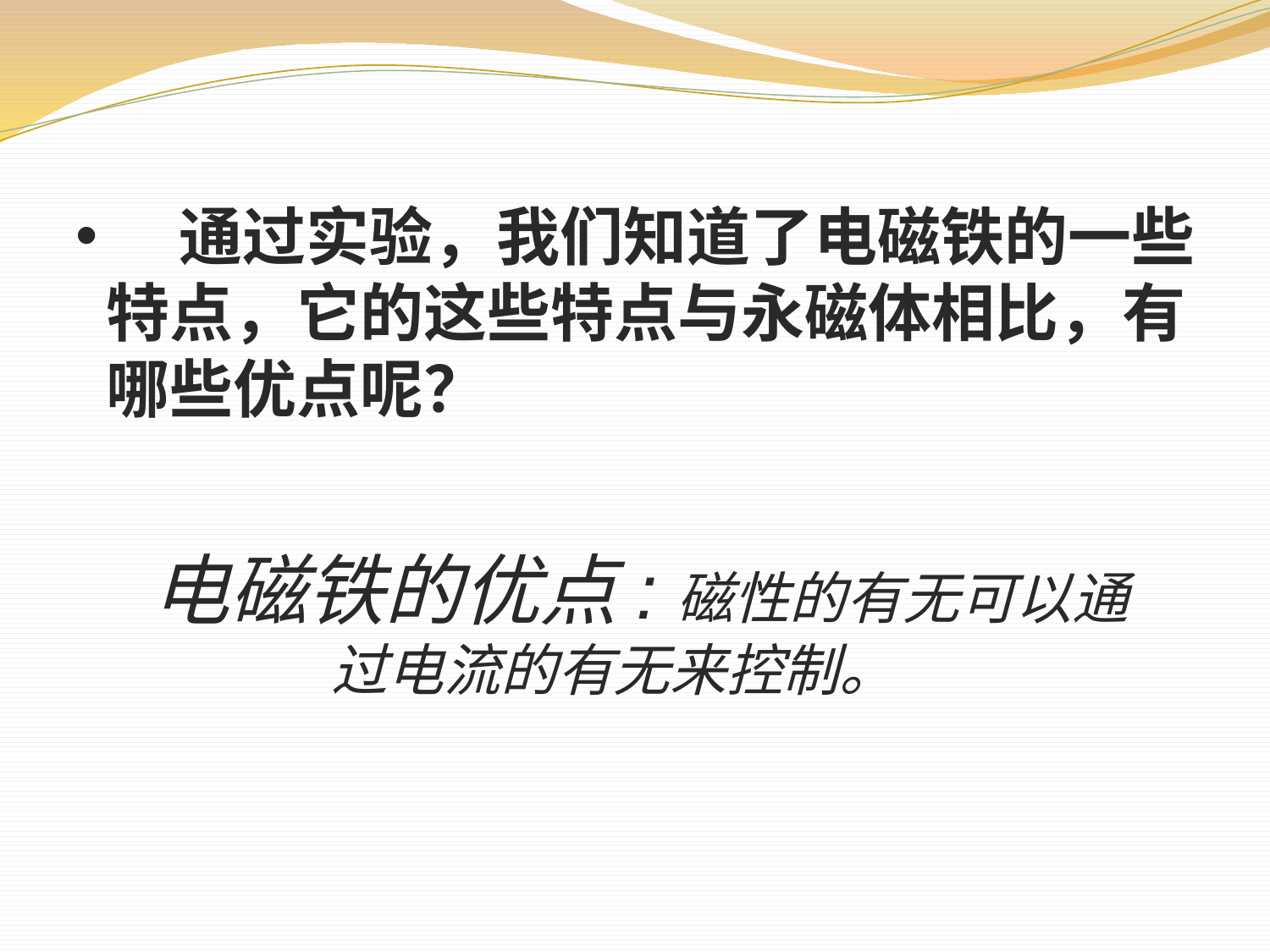

通过实验，我们知道了电磁铁的一些特点，它的这些特点与永磁体相比，有哪些优点呢？

  电磁铁的优点:磁性的有无可以通过电流的有无来控制。